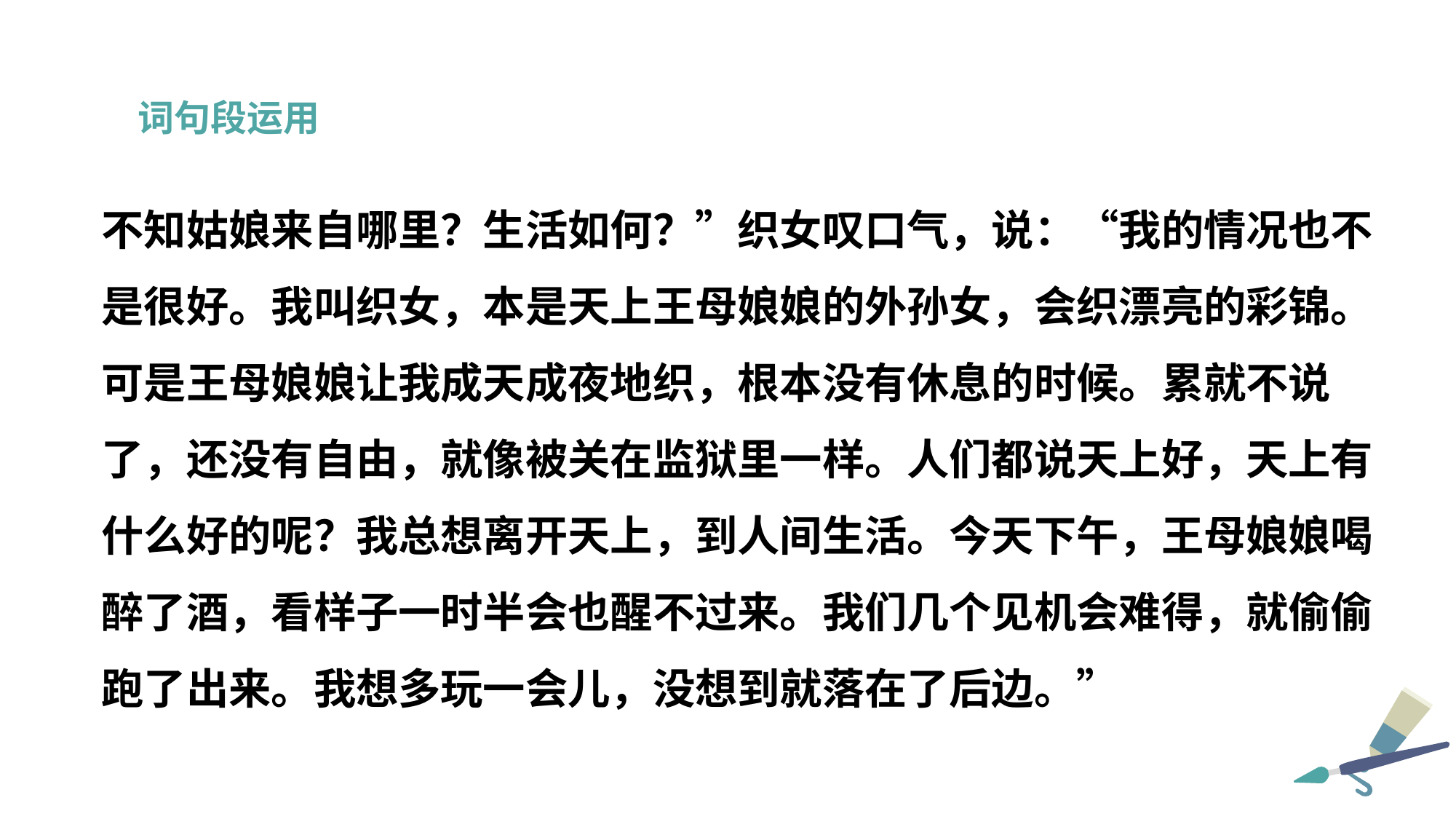

词句段运用
不知姑娘来自哪里？生活如何？”织女叹口气，说：“我的情况也不是很好。我叫织女，本是天上王母娘娘的外孙女，会织漂亮的彩锦。可是王母娘娘让我成天成夜地织，根本没有休息的时候。累就不说了，还没有自由，就像被关在监狱里一样。人们都说天上好，天上有什么好的呢？我总想离开天上，到人间生活。今天下午，王母娘娘喝醉了酒，看样子一时半会也醒不过来。我们几个见机会难得，就偷偷跑了出来。我想多玩一会儿，没想到就落在了后边。”